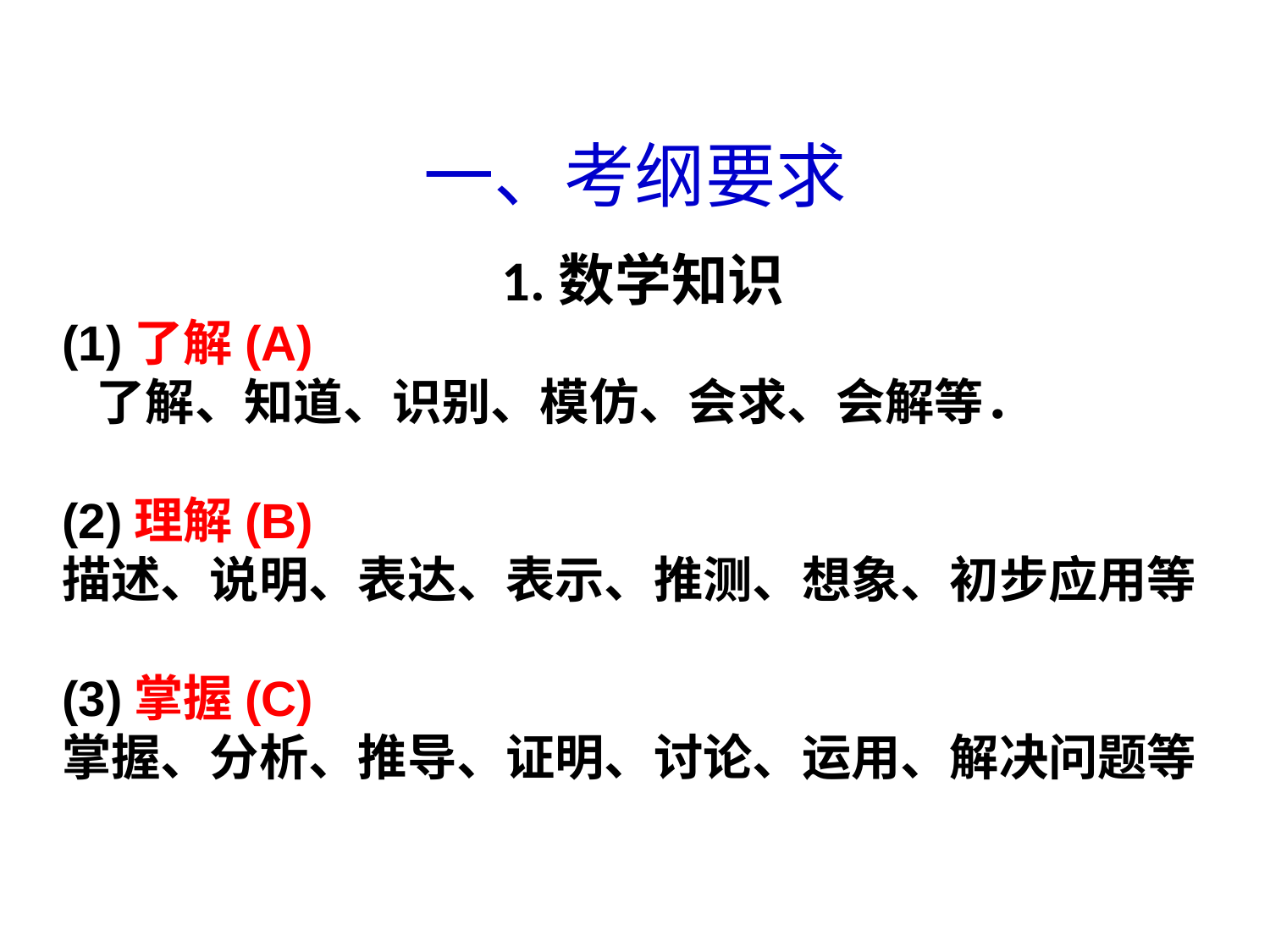

一、考纲要求
1.数学知识
(1)了解(A)
  了解、知道、识别、模仿、会求、会解等．

(2)理解(B)
描述、说明、表达、表示、推测、想象、初步应用等

(3)掌握(C)
掌握、分析、推导、证明、讨论、运用、解决问题等